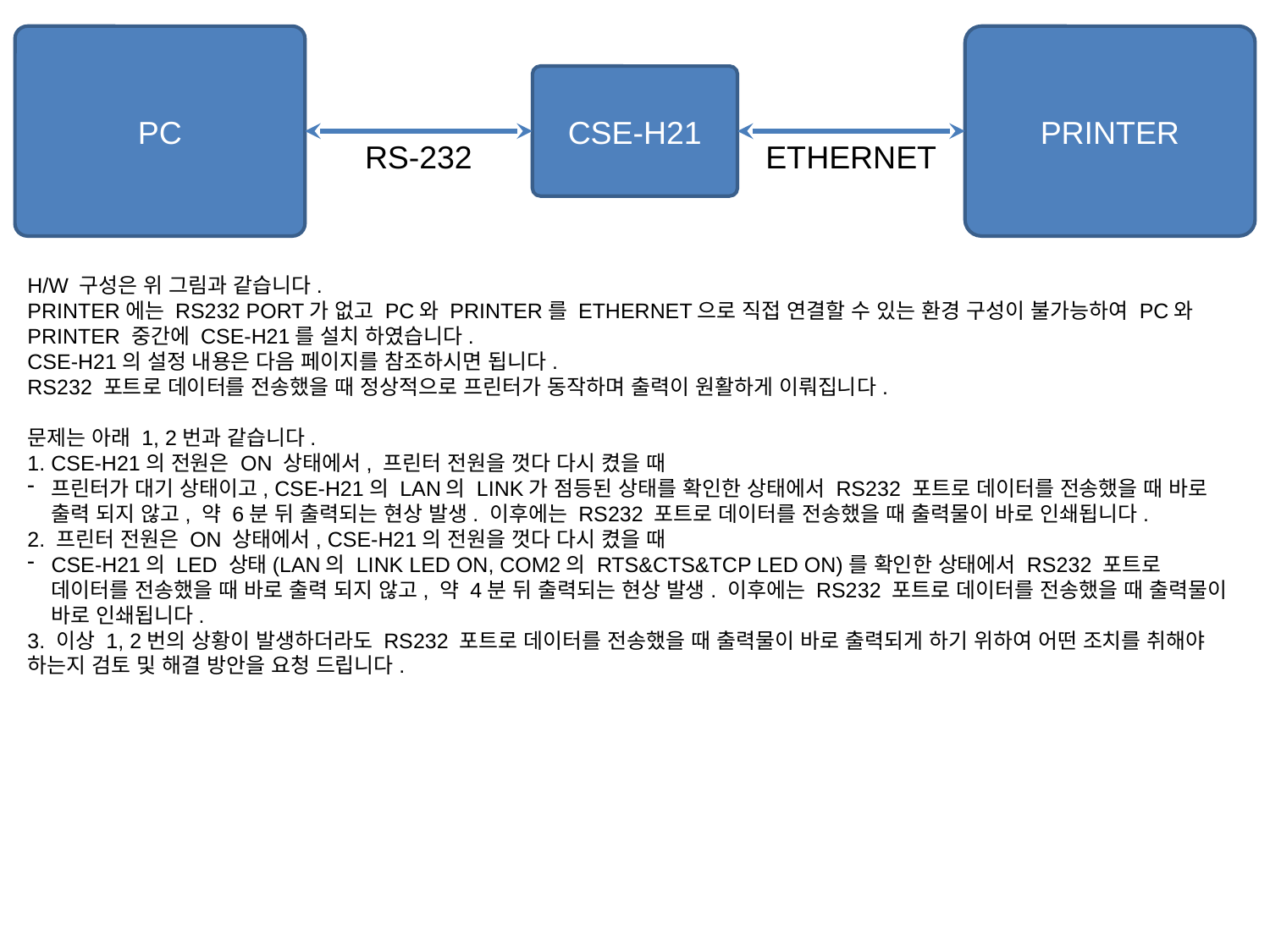

PC
PRINTER
CSE-H21
RS-232
ETHERNET
H/W 구성은 위 그림과 같습니다.
PRINTER에는 RS232 PORT가 없고 PC와 PRINTER를 ETHERNET으로 직접 연결할 수 있는 환경 구성이 불가능하여 PC와 PRINTER 중간에 CSE-H21를 설치 하였습니다.
CSE-H21의 설정 내용은 다음 페이지를 참조하시면 됩니다.
RS232 포트로 데이터를 전송했을 때 정상적으로 프린터가 동작하며 출력이 원활하게 이뤄집니다.

문제는 아래 1, 2번과 같습니다.
1. CSE-H21의 전원은 ON 상태에서, 프린터 전원을 껏다 다시 켰을 때
프린터가 대기 상태이고, CSE-H21의 LAN의 LINK가 점등된 상태를 확인한 상태에서 RS232 포트로 데이터를 전송했을 때 바로 출력 되지 않고, 약 6분 뒤 출력되는 현상 발생. 이후에는 RS232 포트로 데이터를 전송했을 때 출력물이 바로 인쇄됩니다.
2. 프린터 전원은 ON 상태에서, CSE-H21의 전원을 껏다 다시 켰을 때
CSE-H21의 LED 상태(LAN의 LINK LED ON, COM2의 RTS&CTS&TCP LED ON)를 확인한 상태에서 RS232 포트로 데이터를 전송했을 때 바로 출력 되지 않고, 약 4분 뒤 출력되는 현상 발생. 이후에는 RS232 포트로 데이터를 전송했을 때 출력물이 바로 인쇄됩니다.
3. 이상 1, 2번의 상황이 발생하더라도 RS232 포트로 데이터를 전송했을 때 출력물이 바로 출력되게 하기 위하여 어떤 조치를 취해야 하는지 검토 및 해결 방안을 요청 드립니다.